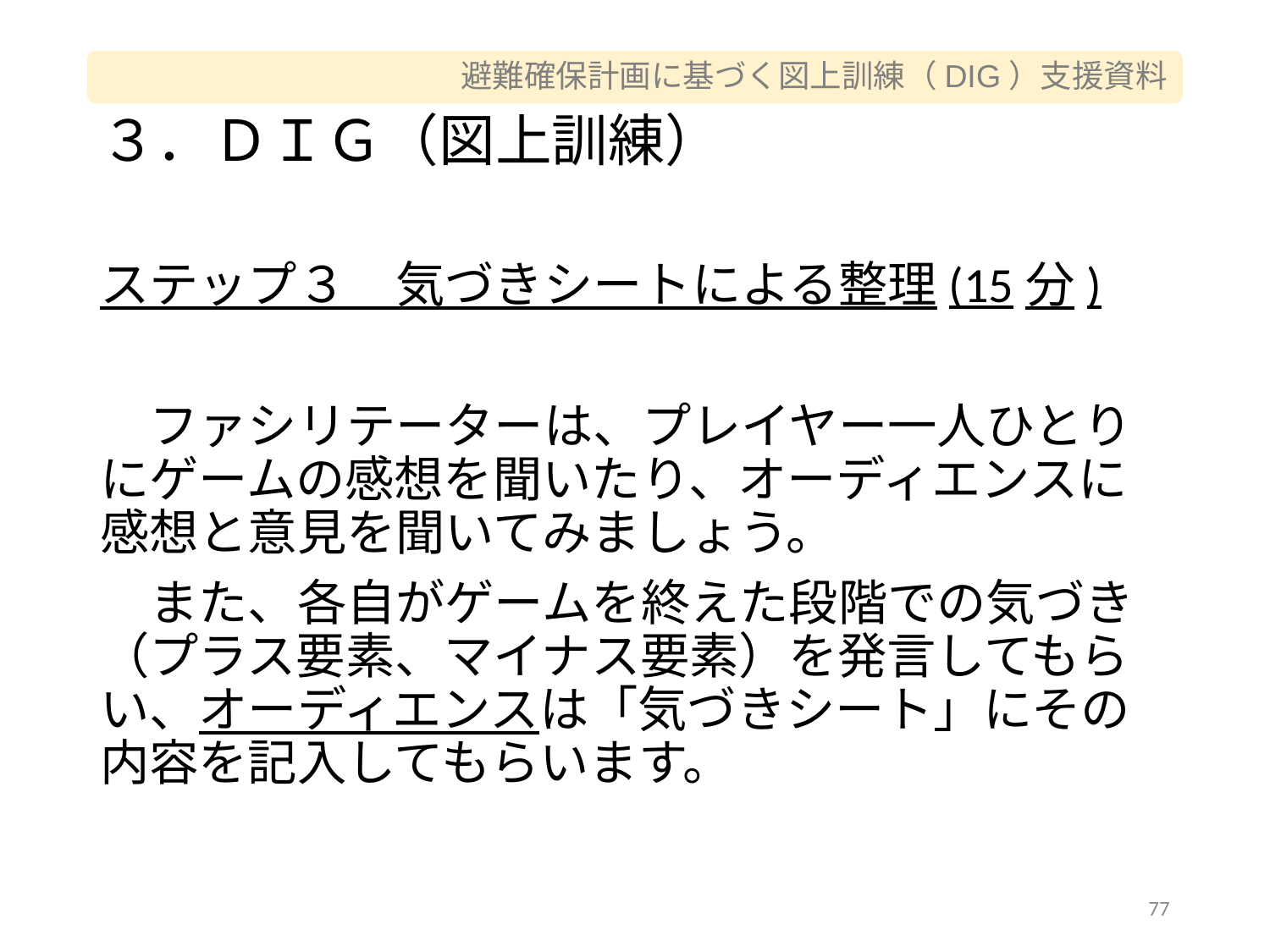

# ３．ＤＩＧ（図上訓練）
ステップ３　気づきシートによる整理(15分)

　ファシリテーターは、プレイヤー一人ひとりにゲームの感想を聞いたり、オーディエンスに感想と意見を聞いてみましょう。
　また、各自がゲームを終えた段階での気づき（プラス要素、マイナス要素）を発言してもらい、オーディエンスは「気づきシート」にその内容を記入してもらいます。
77